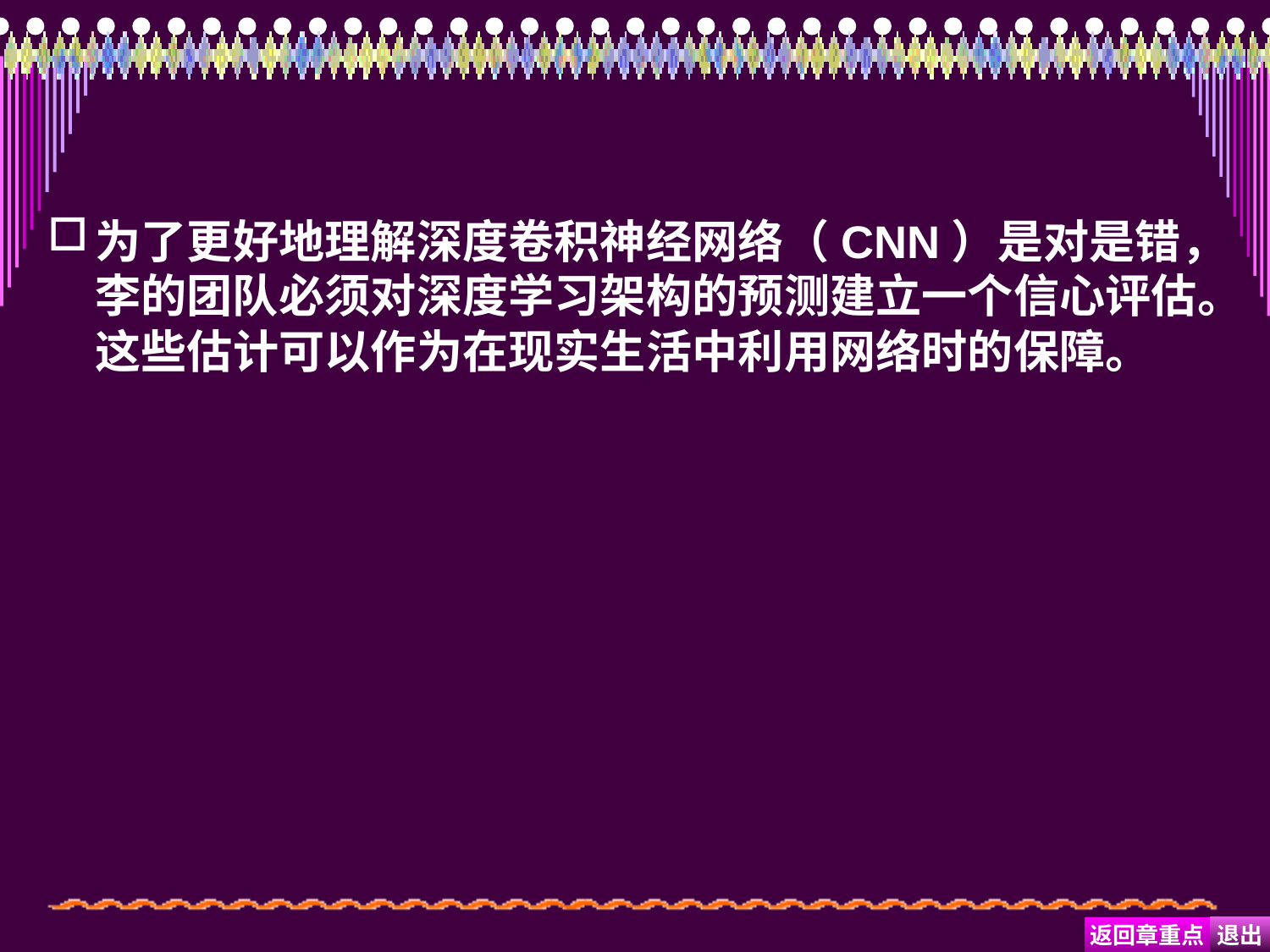

#
为了更好地理解深度卷积神经网络（CNN）是对是错，李的团队必须对深度学习架构的预测建立一个信心评估。这些估计可以作为在现实生活中利用网络时的保障。